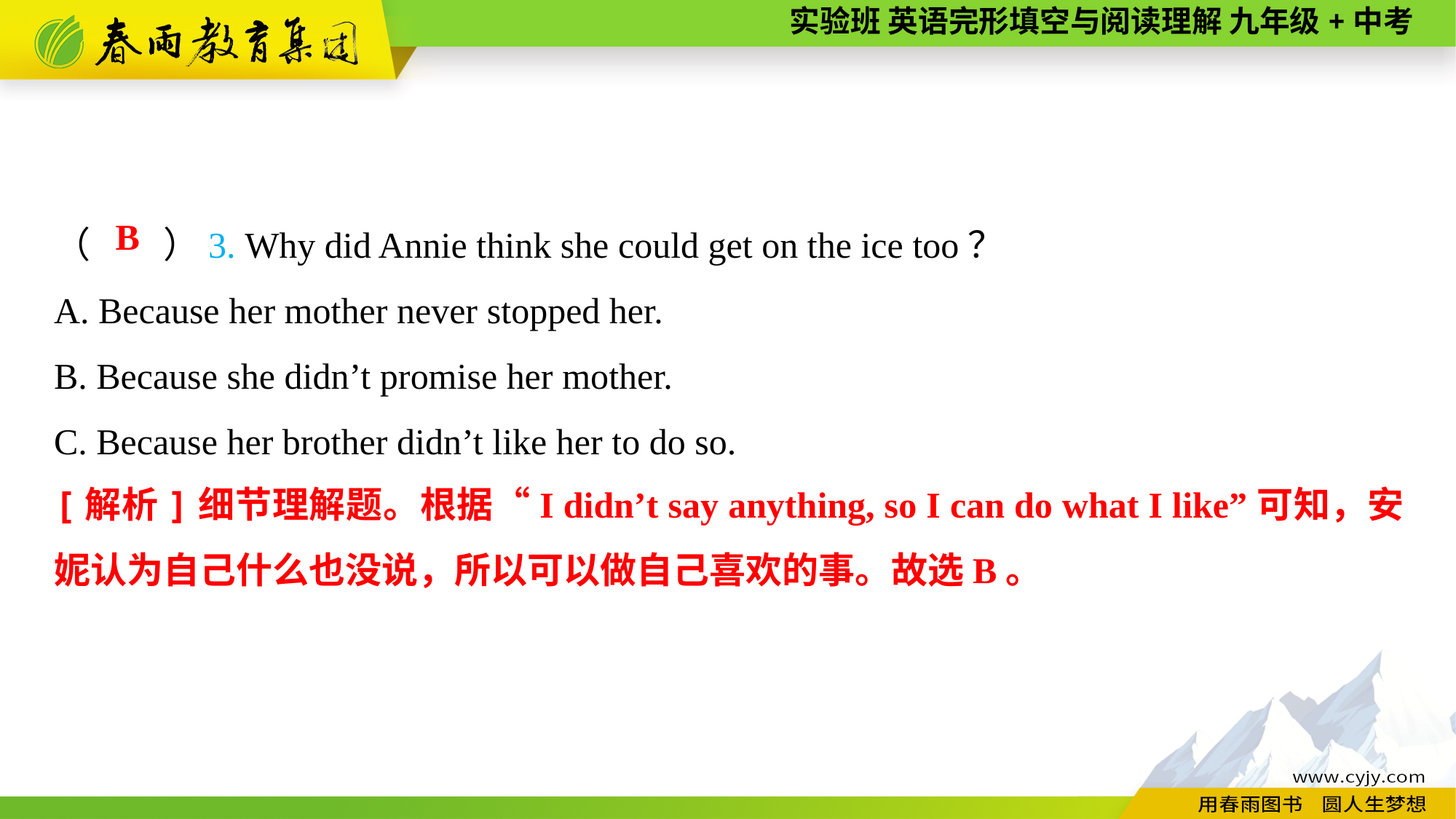

（　　）3. Why did Annie think she could get on the ice too？
A. Because her mother never stopped her.
B. Because she didn’t promise her mother.
C. Because her brother didn’t like her to do so.
B
[解析]细节理解题。根据“I didn’t say anything, so I can do what I like”可知，安妮认为自己什么也没说，所以可以做自己喜欢的事。故选B。